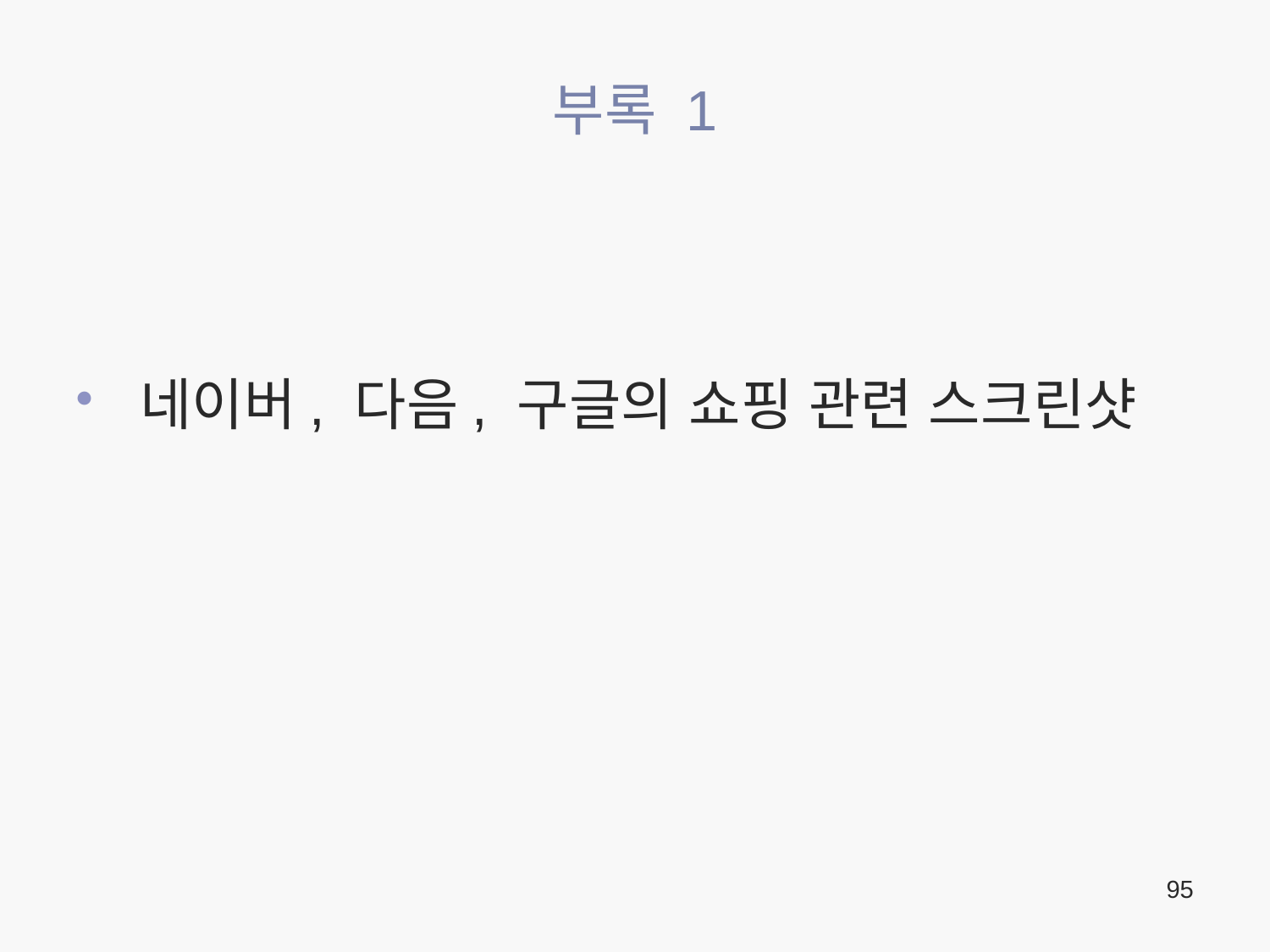

# 부록 1

네이버, 다음, 구글의 쇼핑 관련 스크린샷

95